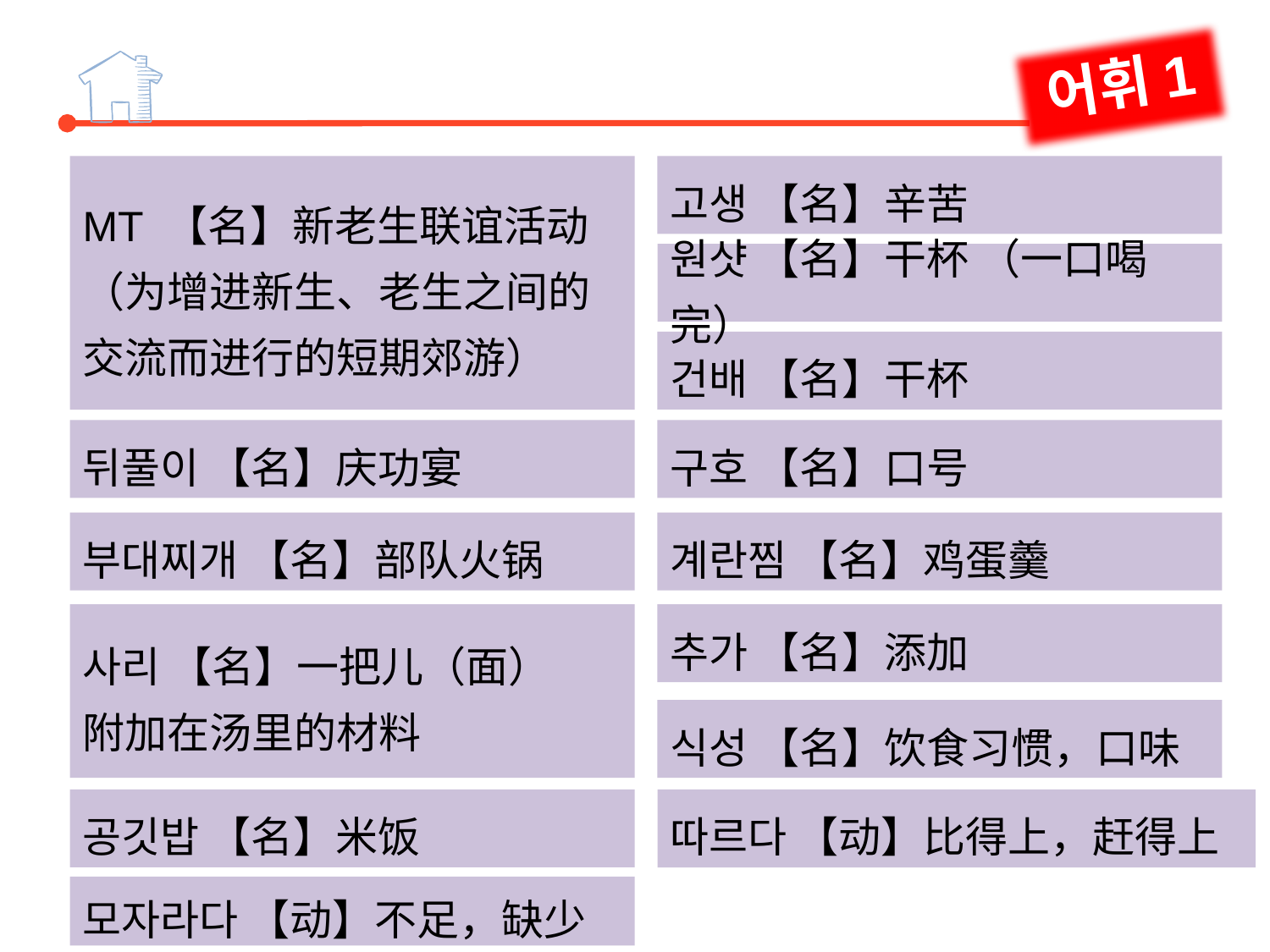

어휘1

고생 【名】辛苦
MT 【名】新老生联谊活动（为增进新生、老生之间的交流而进行的短期郊游）
원샷 【名】干杯 （一口喝完）
건배 【名】干杯
뒤풀이 【名】庆功宴
구호 【名】口号
부대찌개 【名】部队火锅
계란찜 【名】鸡蛋羹
추가 【名】添加
사리 【名】一把儿（面）
附加在汤里的材料
식성 【名】饮食习惯，口味
공깃밥 【名】米饭
따르다 【动】比得上，赶得上
모자라다 【动】不足，缺少